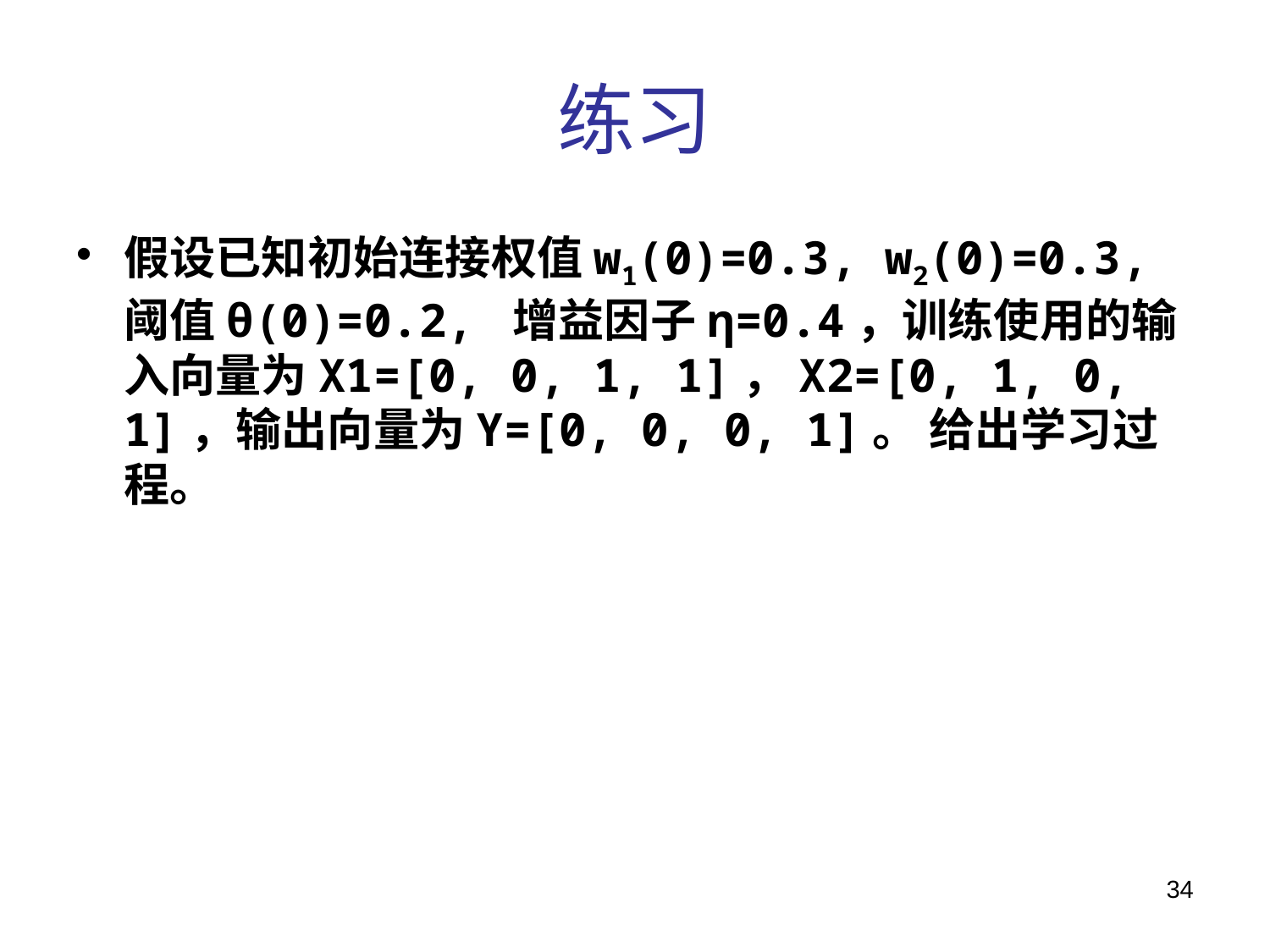

# 练习
假设已知初始连接权值w1(0)=0.3, w2(0)=0.3, 阈值θ(0)=0.2, 增益因子η=0.4，训练使用的输入向量为X1=[0, 0, 1, 1]，X2=[0, 1, 0, 1]，输出向量为Y=[0, 0, 0, 1]。 给出学习过程。
34